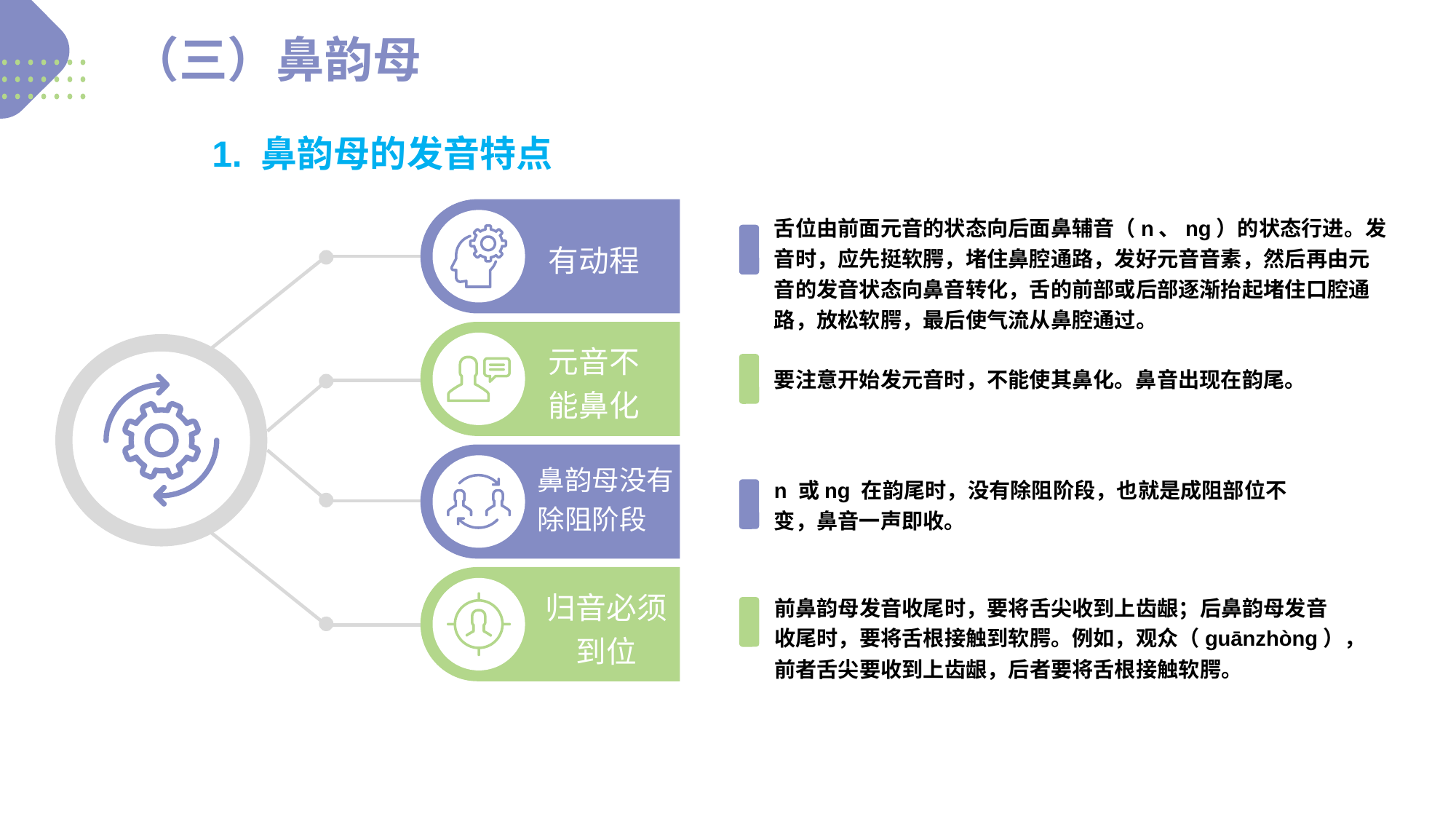

（三）鼻韵母

　　1. 鼻韵母的发音特点

舌位由前面元音的状态向后面鼻辅音（n、nɡ）的状态行进。发音时，应先挺软腭，堵住鼻腔通路，发好元音音素，然后再由元音的发音状态向鼻音转化，舌的前部或后部逐渐抬起堵住口腔通路，放松软腭，最后使气流从鼻腔通过。

有动程

元音不能鼻化

要注意开始发元音时，不能使其鼻化。鼻音出现在韵尾。

鼻韵母没有除阻阶段
n 或nɡ 在韵尾时，没有除阻阶段，也就是成阻部位不
变，鼻音一声即收。

归音必须到位
前鼻韵母发音收尾时，要将舌尖收到上齿龈；后鼻韵母发音
收尾时，要将舌根接触到软腭。例如，观众（ɡuānzhònɡ），前者舌尖要收到上齿龈，后者要将舌根接触软腭。